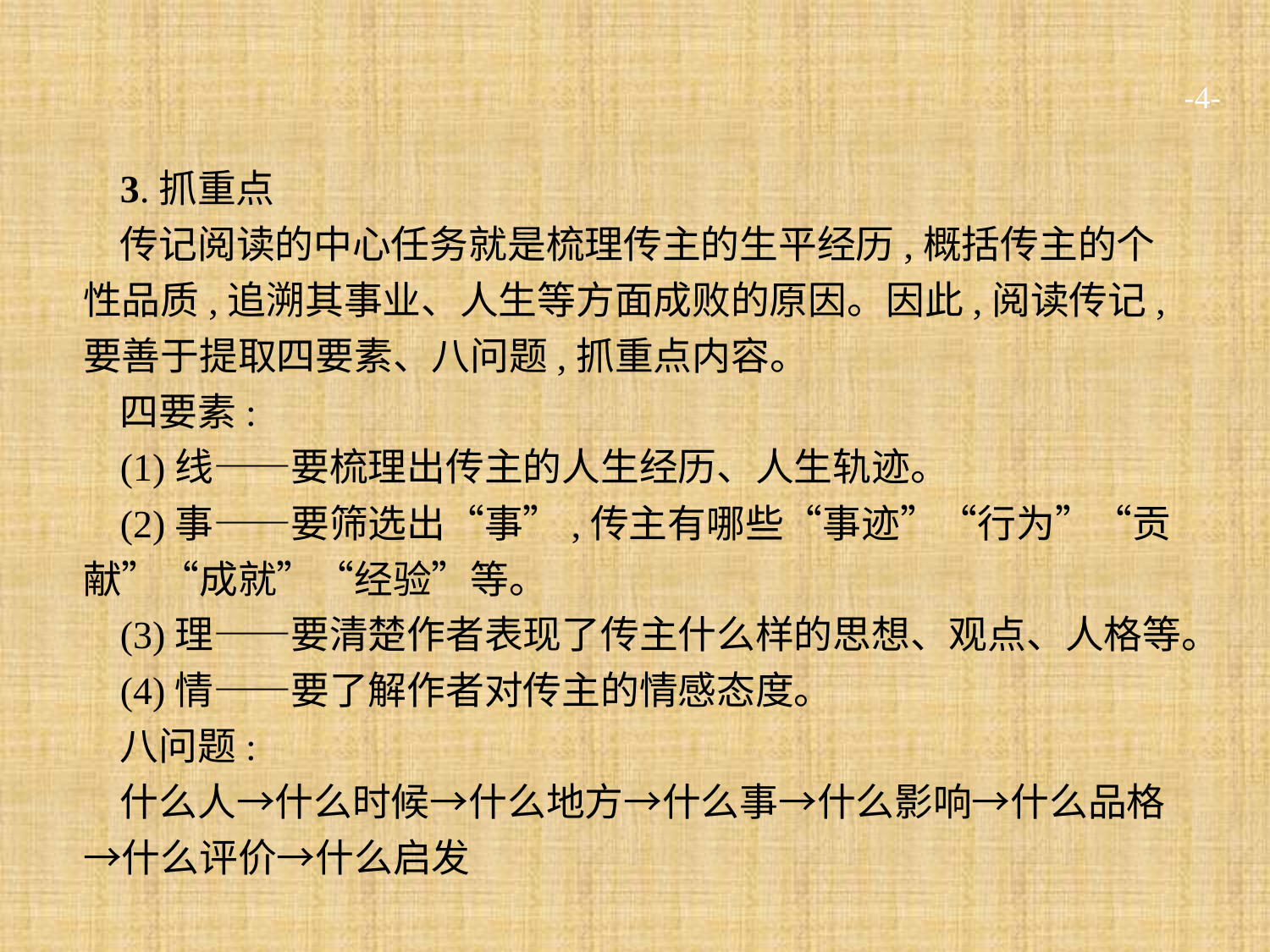

-4-
3.抓重点
传记阅读的中心任务就是梳理传主的生平经历,概括传主的个性品质,追溯其事业、人生等方面成败的原因。因此,阅读传记,要善于提取四要素、八问题,抓重点内容。
四要素:
(1)线——要梳理出传主的人生经历、人生轨迹。
(2)事——要筛选出“事”,传主有哪些“事迹”“行为”“贡献”“成就”“经验”等。
(3)理——要清楚作者表现了传主什么样的思想、观点、人格等。
(4)情——要了解作者对传主的情感态度。
八问题:
什么人→什么时候→什么地方→什么事→什么影响→什么品格→什么评价→什么启发